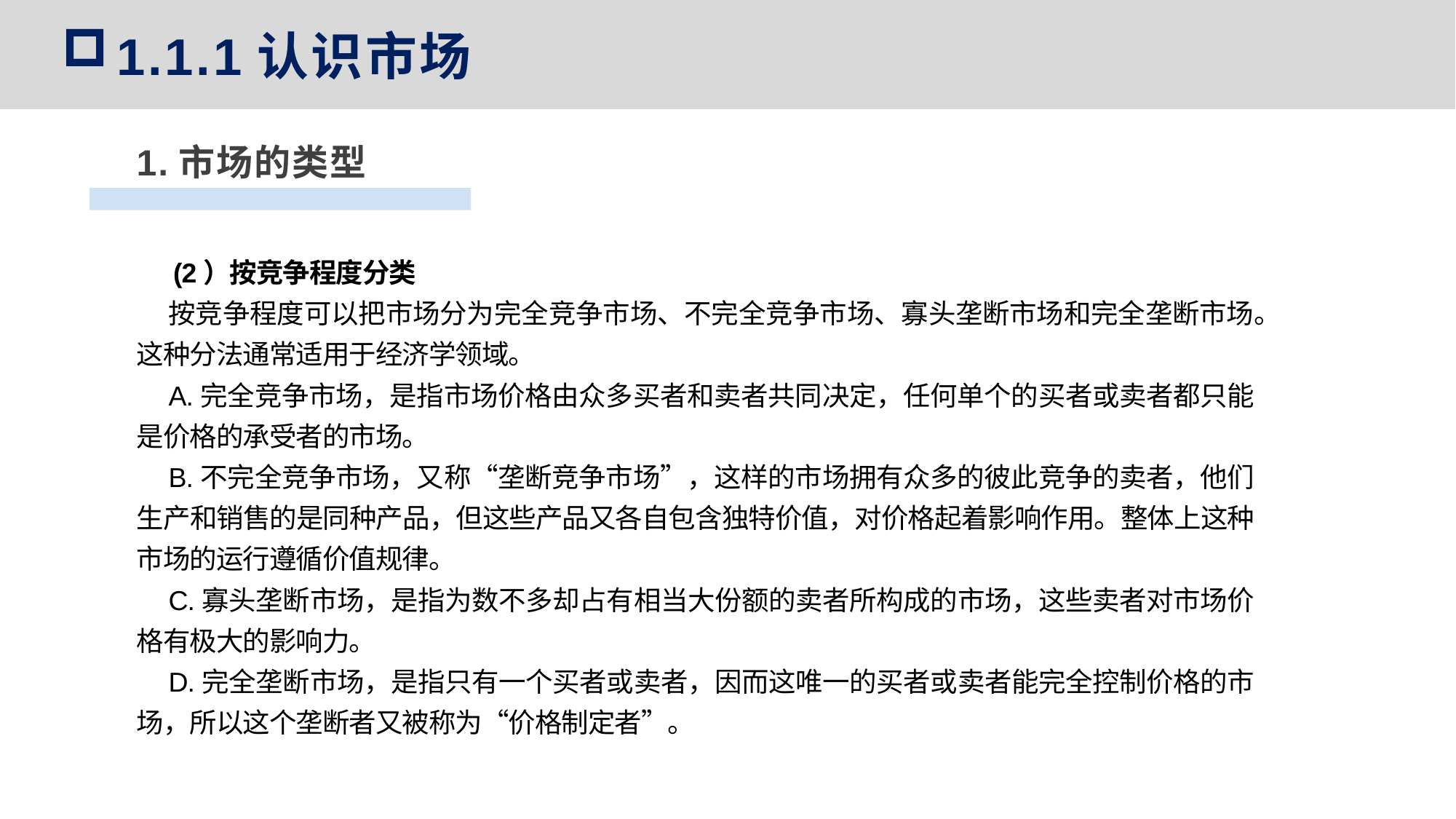

1.1.1认识市场
1.市场的类型

(2）按竞争程度分类
按竞争程度可以把市场分为完全竞争市场、不完全竞争市场、寡头垄断市场和完全垄断市场。这种分法通常适用于经济学领域。
A.完全竞争市场，是指市场价格由众多买者和卖者共同决定，任何单个的买者或卖者都只能是价格的承受者的市场。
B.不完全竞争市场，又称“垄断竞争市场”，这样的市场拥有众多的彼此竞争的卖者，他们生产和销售的是同种产品，但这些产品又各自包含独特价值，对价格起着影响作用。整体上这种市场的运行遵循价值规律。
C.寡头垄断市场，是指为数不多却占有相当大份额的卖者所构成的市场，这些卖者对市场价格有极大的影响力。
D.完全垄断市场，是指只有一个买者或卖者，因而这唯一的买者或卖者能完全控制价格的市场，所以这个垄断者又被称为“价格制定者”。